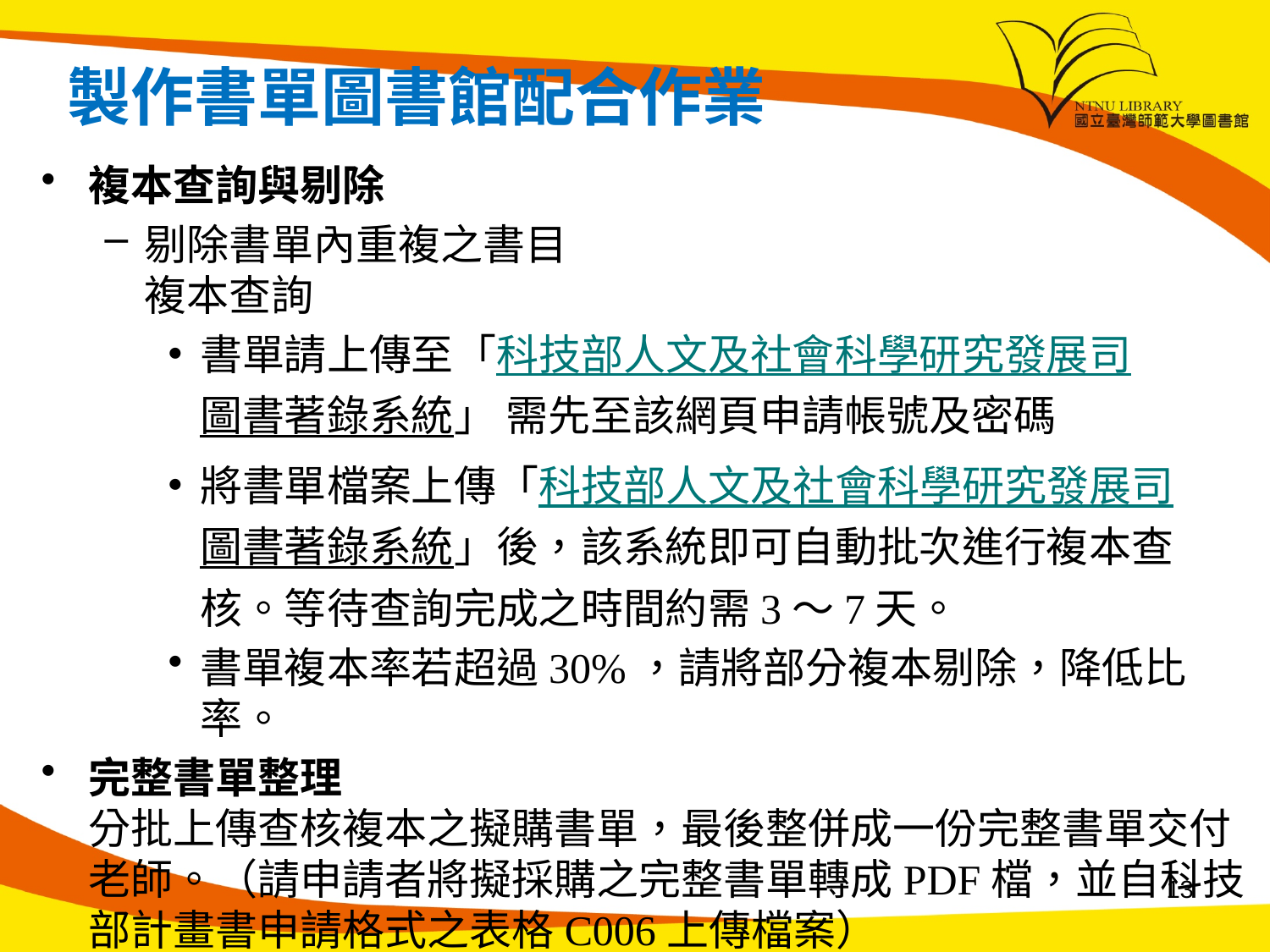

# 製作書單圖書館配合作業
複本查詢與剔除
剔除書單內重複之書目
複本查詢
書單請上傳至「科技部人文及社會科學研究發展司圖書著錄系統」 需先至該網頁申請帳號及密碼
將書單檔案上傳「科技部人文及社會科學研究發展司圖書著錄系統」後，該系統即可自動批次進行複本查核。等待查詢完成之時間約需3～7天。
書單複本率若超過30%，請將部分複本剔除，降低比率。
完整書單整理
分批上傳查核複本之擬購書單，最後整併成一份完整書單交付老師。（請申請者將擬採購之完整書單轉成PDF檔，並自科技部計畫書申請格式之表格C006上傳檔案）

13